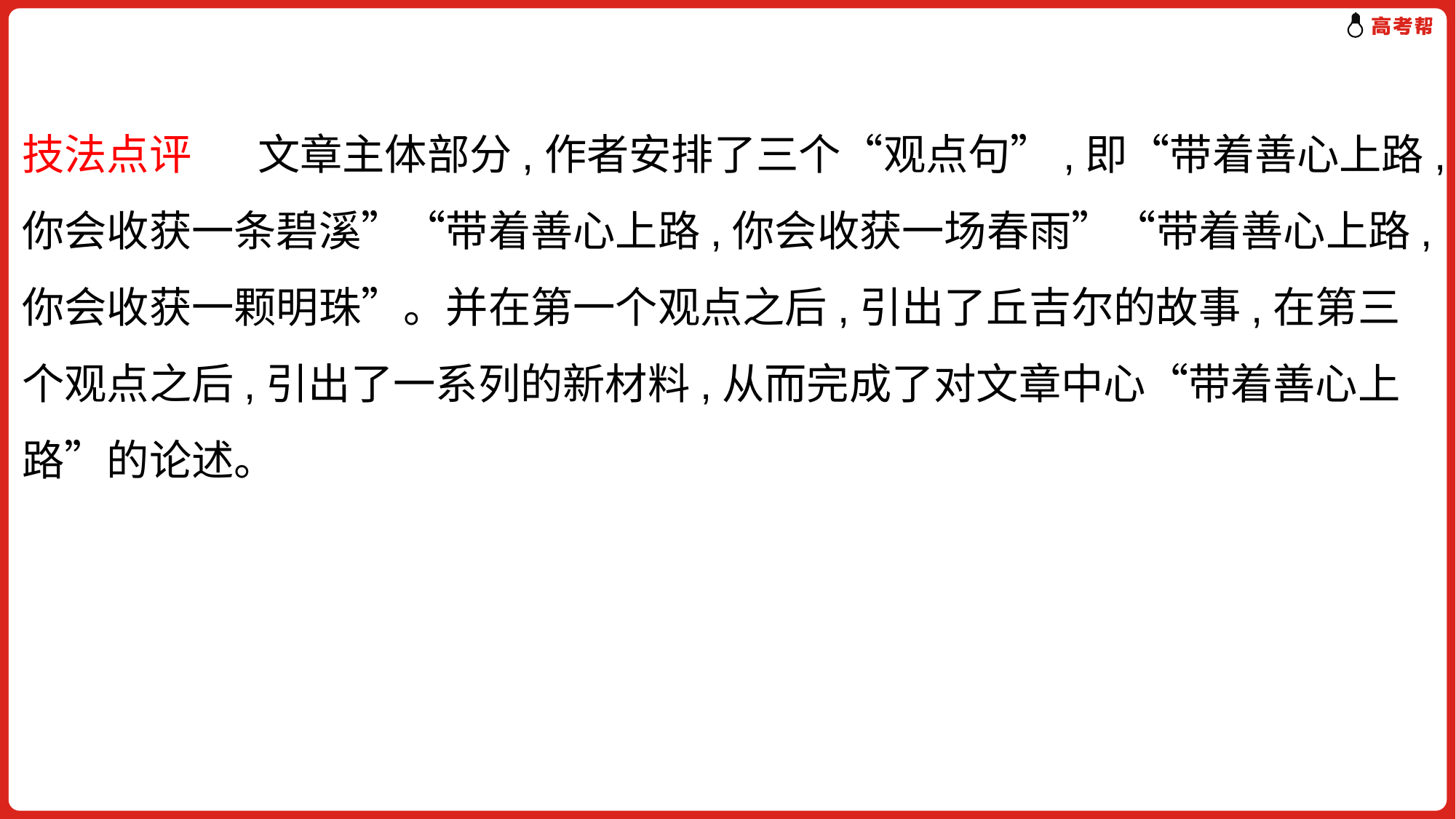

技法点评       文章主体部分,作者安排了三个“观点句”,即“带着善心上路,你会收获一条碧溪”“带着善心上路,你会收获一场春雨”“带着善心上路,你会收获一颗明珠”。并在第一个观点之后,引出了丘吉尔的故事,在第三个观点之后,引出了一系列的新材料,从而完成了对文章中心“带着善心上路”的论述。